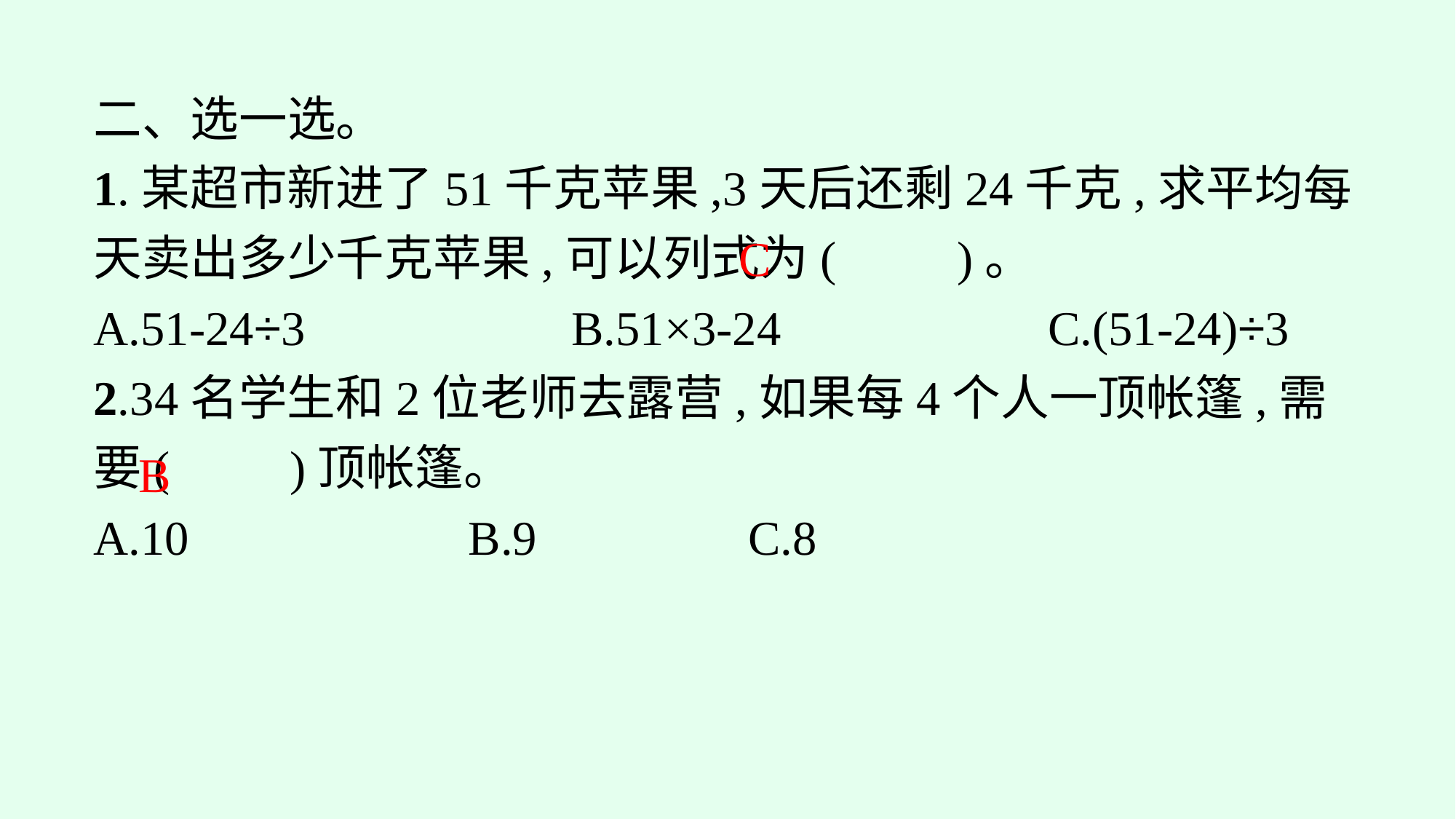

二、选一选。
1.某超市新进了51千克苹果,3天后还剩24千克,求平均每天卖出多少千克苹果,可以列式为(　　)。
A.51-24÷3　　　　　B.51×3-24　　　　　C.(51-24)÷3
2.34名学生和2位老师去露营,如果每4个人一顶帐篷,需要(　　)顶帐篷。
A.10			B.9			C.8
C
B